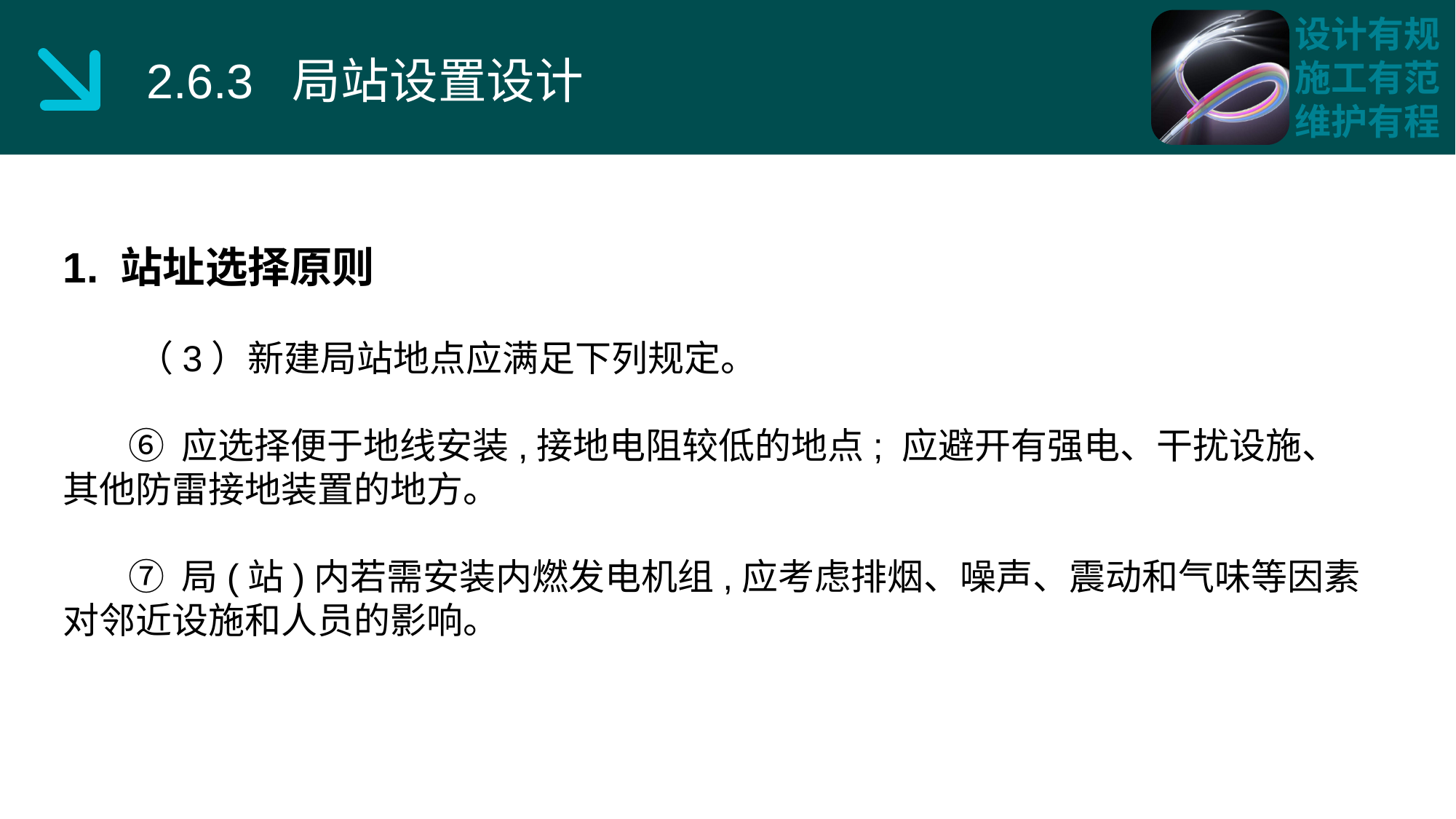

2.6.3  局站设置设计

1. 站址选择原则

        （3）新建局站地点应满足下列规定。

        ⑥ 应选择便于地线安装,接地电阻较低的地点; 应避开有强电、干扰设施、其他防雷接地装置的地方。

        ⑦ 局(站)内若需安装内燃发电机组,应考虑排烟、噪声、震动和气味等因素对邻近设施和人员的影响。